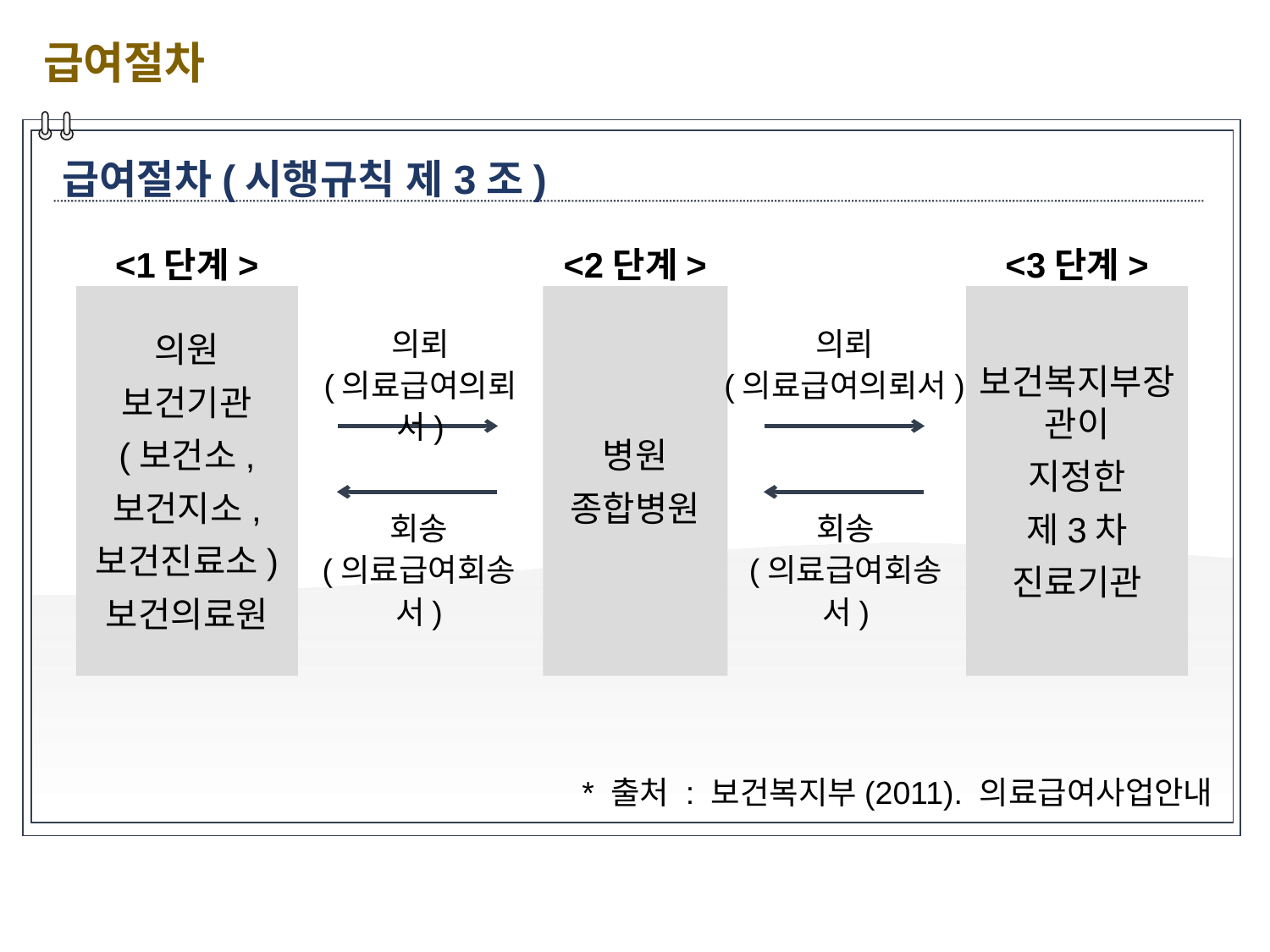

급여절차

급여절차(시행규칙 제3조)

<1단계>
<2단계>
<3단계>
의원
보건기관
(보건소,
보건지소,
보건진료소)
보건의료원
병원
종합병원
보건복지부장관이
지정한
제3차
진료기관
의뢰
(의료급여의뢰서)
의뢰
(의료급여의뢰서)
회송
(의료급여회송서)
회송
(의료급여회송서)
* 출처 : 보건복지부(2011). 의료급여사업안내